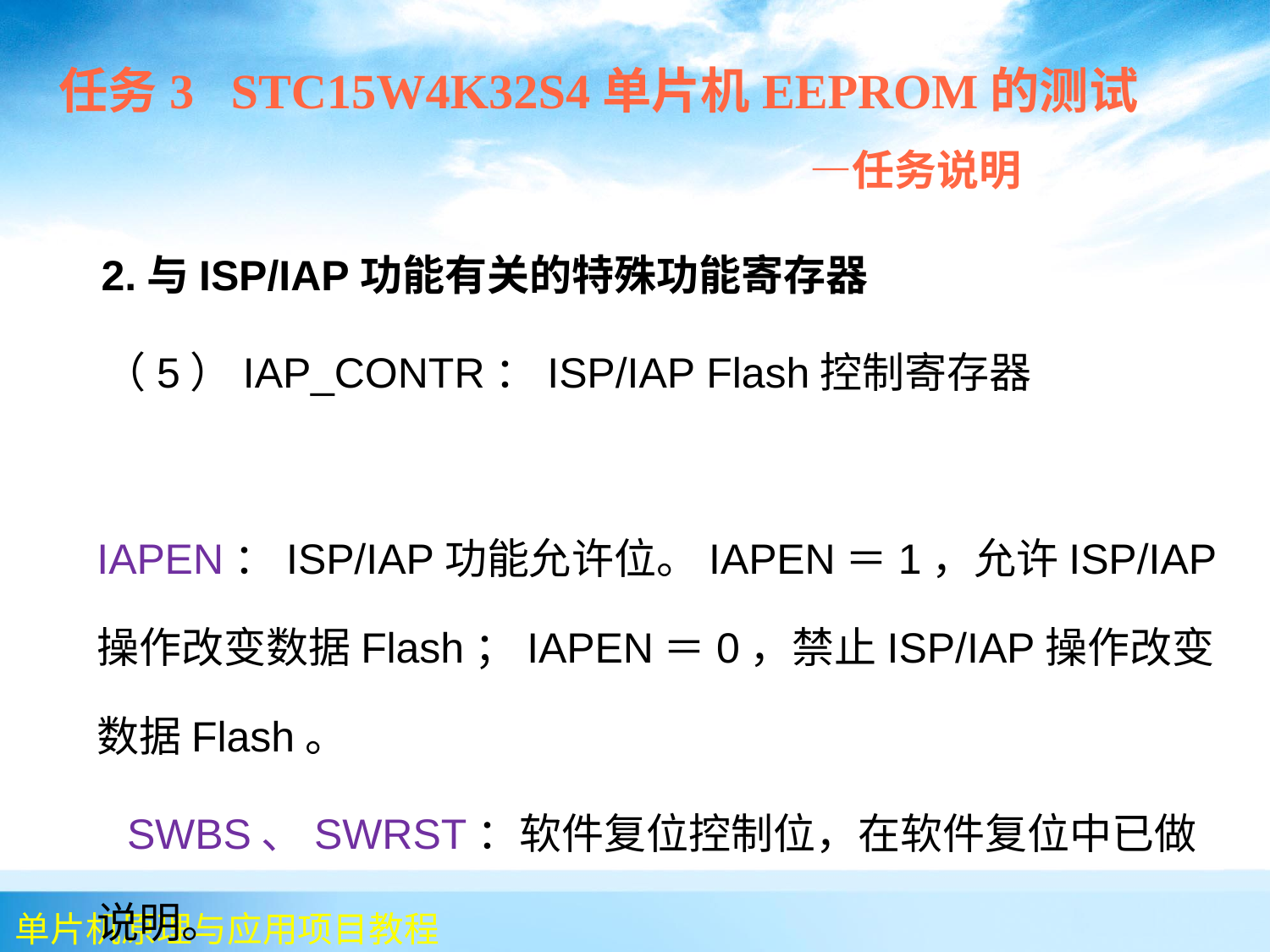

任务3   STC15W4K32S4单片机EEPROM的测试
                                                                     —任务说明
    2.与ISP/IAP功能有关的特殊功能寄存器
    （5）IAP_CONTR：ISP/IAP Flash控制寄存器
      IAPEN：ISP/IAP功能允许位。IAPEN＝1，允许ISP/IAP操作改变数据Flash；IAPEN＝0，禁止ISP/IAP操作改变数据Flash。
      SWBS、SWRST：软件复位控制位，在软件复位中已做说明。